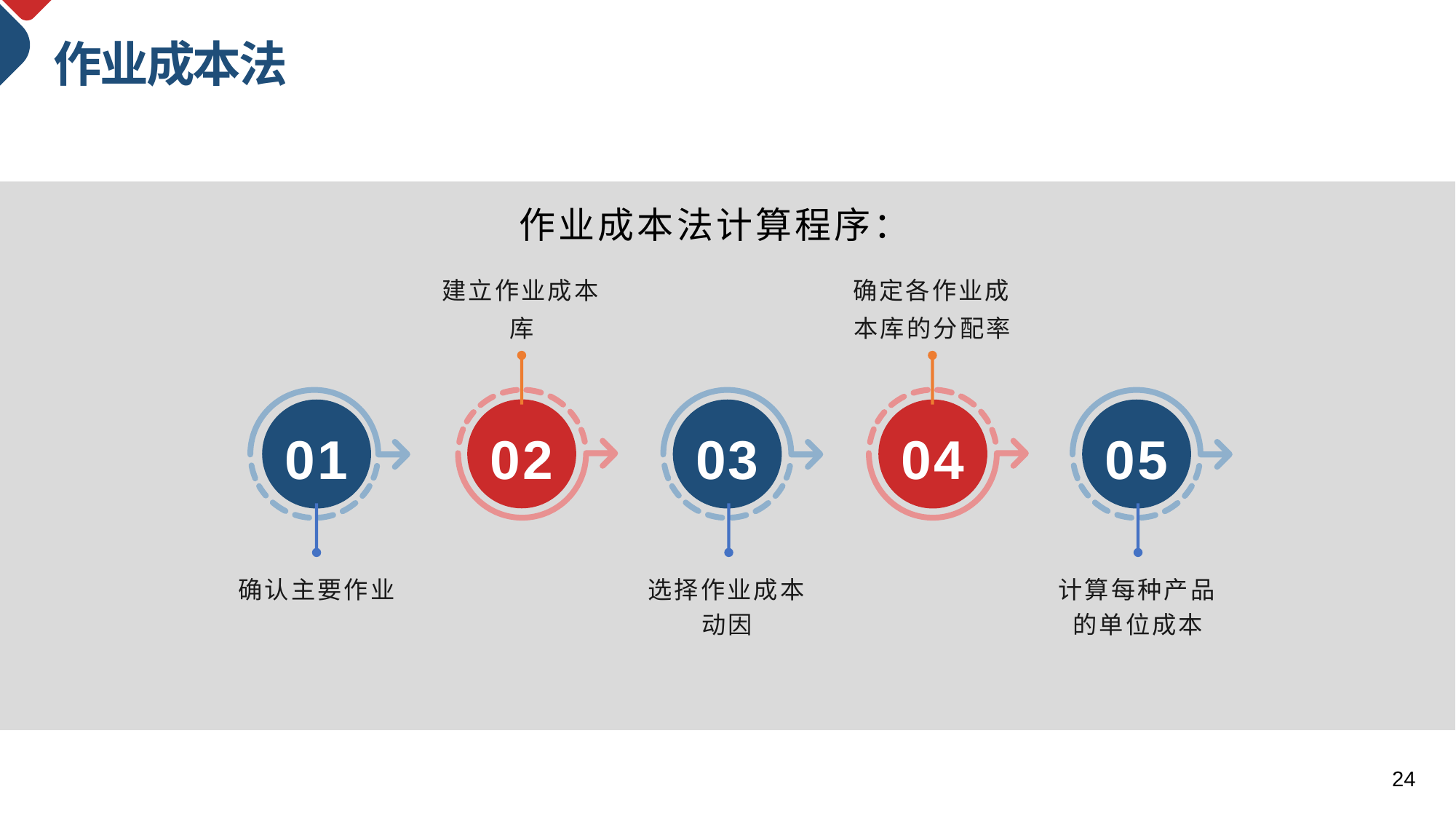

作业成本法

作业成本法计算程序：
建立作业成本库
确定各作业成本库的分配率

01
02
03
04
05

确认主要作业
选择作业成本动因
计算每种产品的单位成本